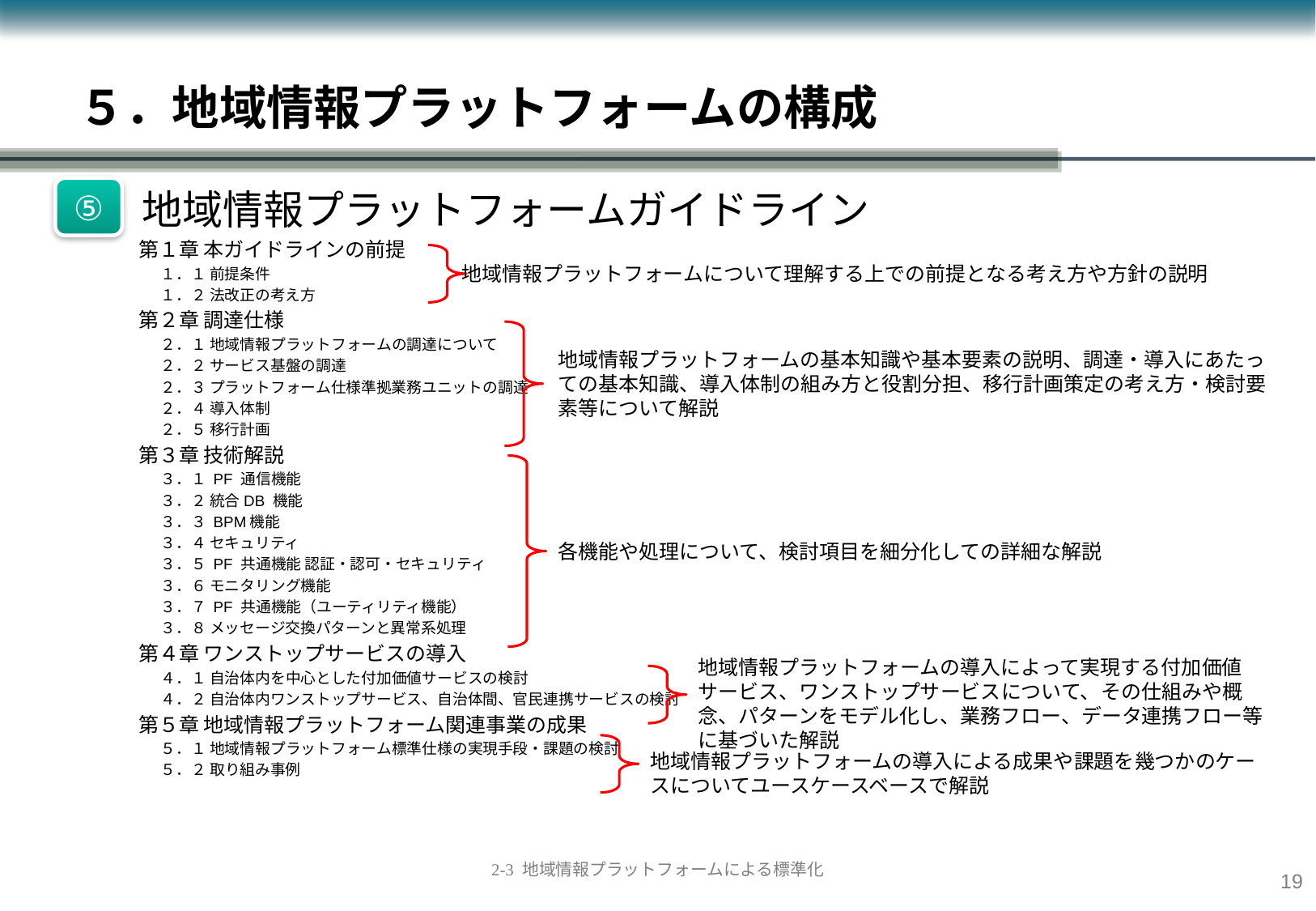

５．地域情報プラットフォームの構成
⑤
 地域情報プラットフォームガイドライン
第１章 本ガイドラインの前提
１．１ 前提条件
１．２ 法改正の考え方
第２章 調達仕様
２．１ 地域情報プラットフォームの調達について
２．２ サービス基盤の調達
２．３ プラットフォーム仕様準拠業務ユニットの調達
２．４ 導入体制
２．５ 移行計画
第３章 技術解説
３．１ PF 通信機能
３．２ 統合DB 機能
３．３ BPM機能
３．４ セキュリティ
３．５ PF 共通機能 認証・認可・セキュリティ
３．６ モニタリング機能
３．７ PF 共通機能（ユーティリティ機能）
３．８ メッセージ交換パターンと異常系処理
第４章 ワンストップサービスの導入
４．１ 自治体内を中心とした付加価値サービスの検討
４．２ 自治体内ワンストップサービス、自治体間、官民連携サービスの検討
第５章 地域情報プラットフォーム関連事業の成果
５．１ 地域情報プラットフォーム標準仕様の実現手段・課題の検討
５．２ 取り組み事例

地域情報プラットフォームについて理解する上での前提となる考え方や方針の説明

地域情報プラットフォームの基本知識や基本要素の説明、調達・導入にあたっての基本知識、導入体制の組み方と役割分担、移行計画策定の考え方・検討要素等について解説

各機能や処理について、検討項目を細分化しての詳細な解説
地域情報プラットフォームの導入によって実現する付加価値サービス、ワンストップサービスについて、その仕組みや概念、パターンをモデル化し、業務フロー、データ連携フロー等に基づいた解説

地域情報プラットフォームの導入による成果や課題を幾つかのケースについてユースケースベースで解説
19
2-3 地域情報プラットフォームによる標準化